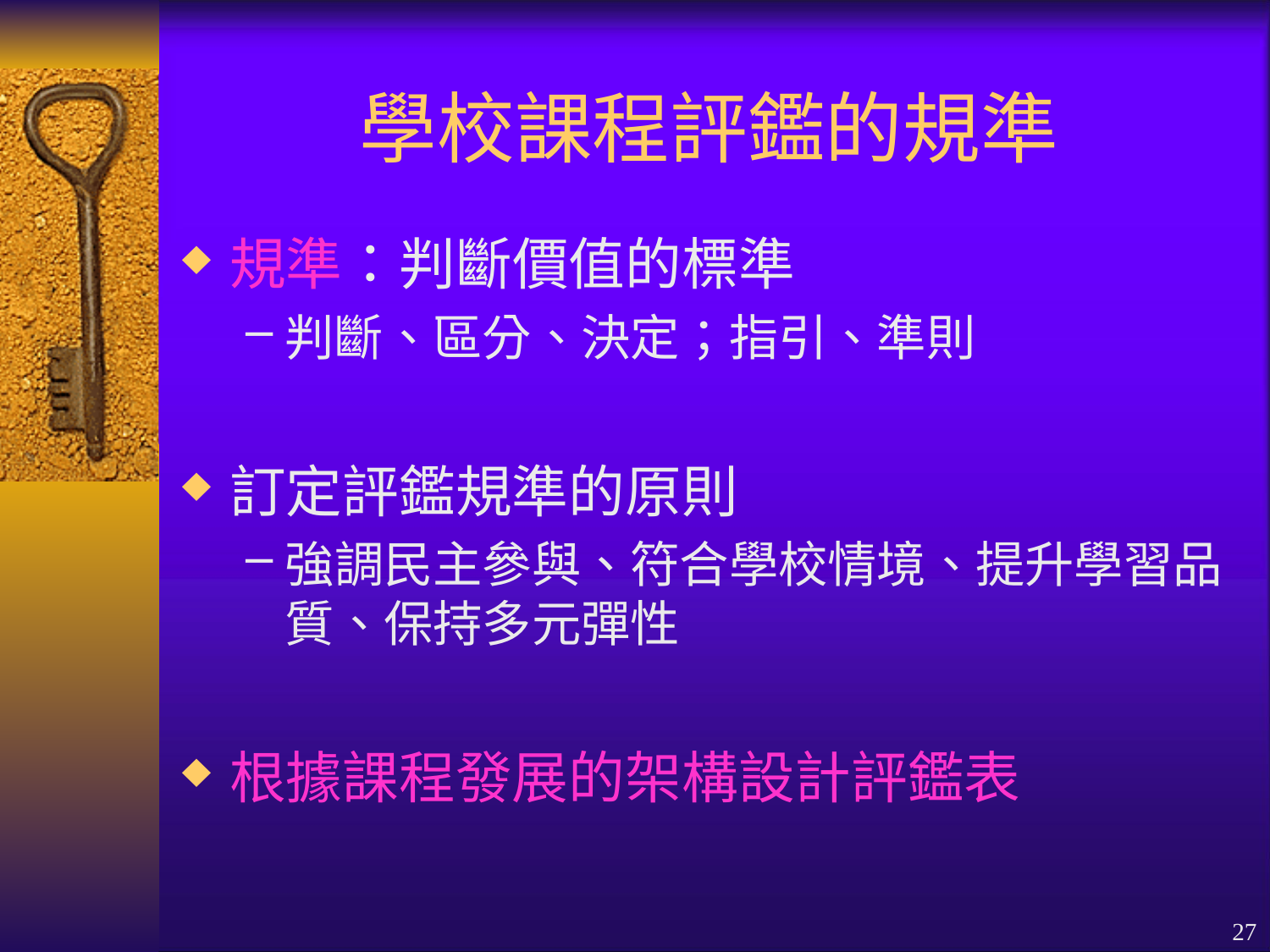

# 學校課程評鑑的規準
規準：判斷價值的標準
判斷、區分、決定；指引、準則

訂定評鑑規準的原則
強調民主參與、符合學校情境、提升學習品質、保持多元彈性

根據課程發展的架構設計評鑑表
27